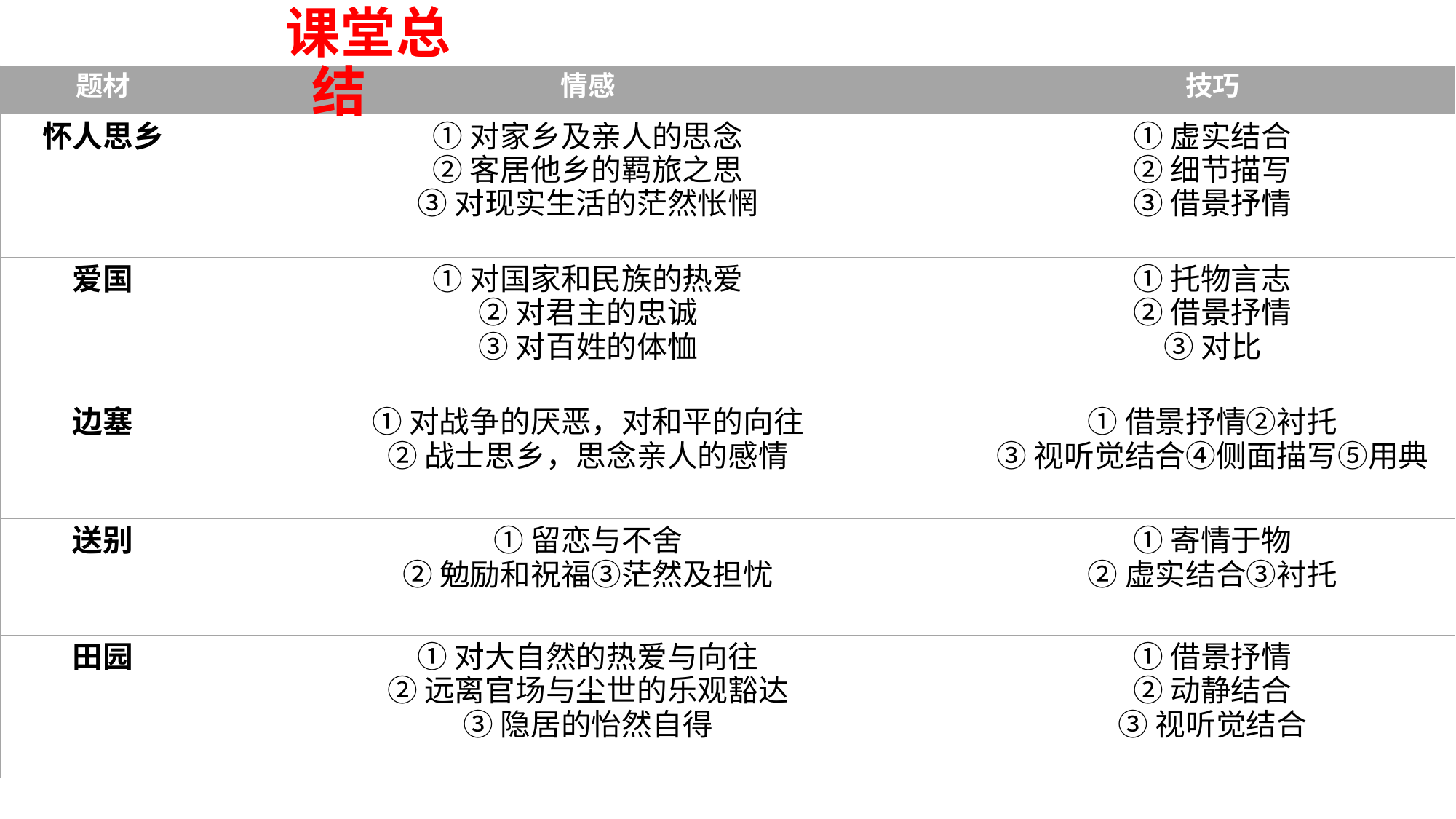

课堂总结
| 题材 | 情感 | 技巧 |
| --- | --- | --- |
| 怀人思乡 | ①对家乡及亲人的思念 ②客居他乡的羁旅之思 ③对现实生活的茫然怅惘 | ①虚实结合 ②细节描写 ③借景抒情 |
| 爱国 | ①对国家和民族的热爱 ②对君主的忠诚 ③对百姓的体恤 | ①托物言志 ②借景抒情 ③对比 |
| 边塞 | ①对战争的厌恶，对和平的向往 ②战士思乡，思念亲人的感情 | ①借景抒情②衬托 ③视听觉结合④侧面描写⑤用典 |
| 送别 | ①留恋与不舍 ②勉励和祝福③茫然及担忧 | ①寄情于物 ②虚实结合③衬托 |
| 田园 | ①对大自然的热爱与向往 ②远离官场与尘世的乐观豁达 ③隐居的怡然自得 | ①借景抒情 ②动静结合 ③视听觉结合 |